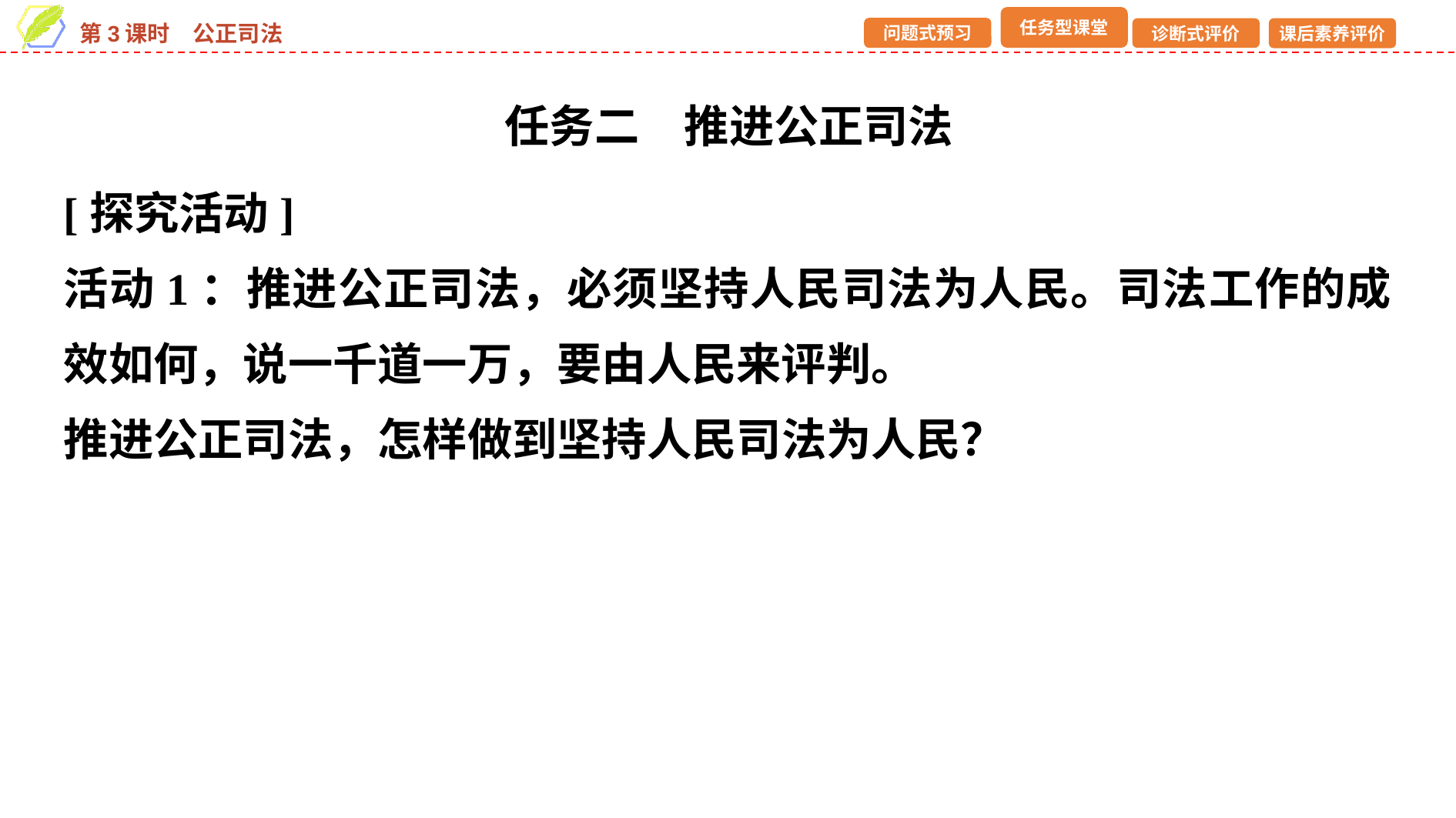

任务二　推进公正司法
[探究活动]
活动1：推进公正司法，必须坚持人民司法为人民。司法工作的成效如何，说一千道一万，要由人民来评判。
推进公正司法，怎样做到坚持人民司法为人民？